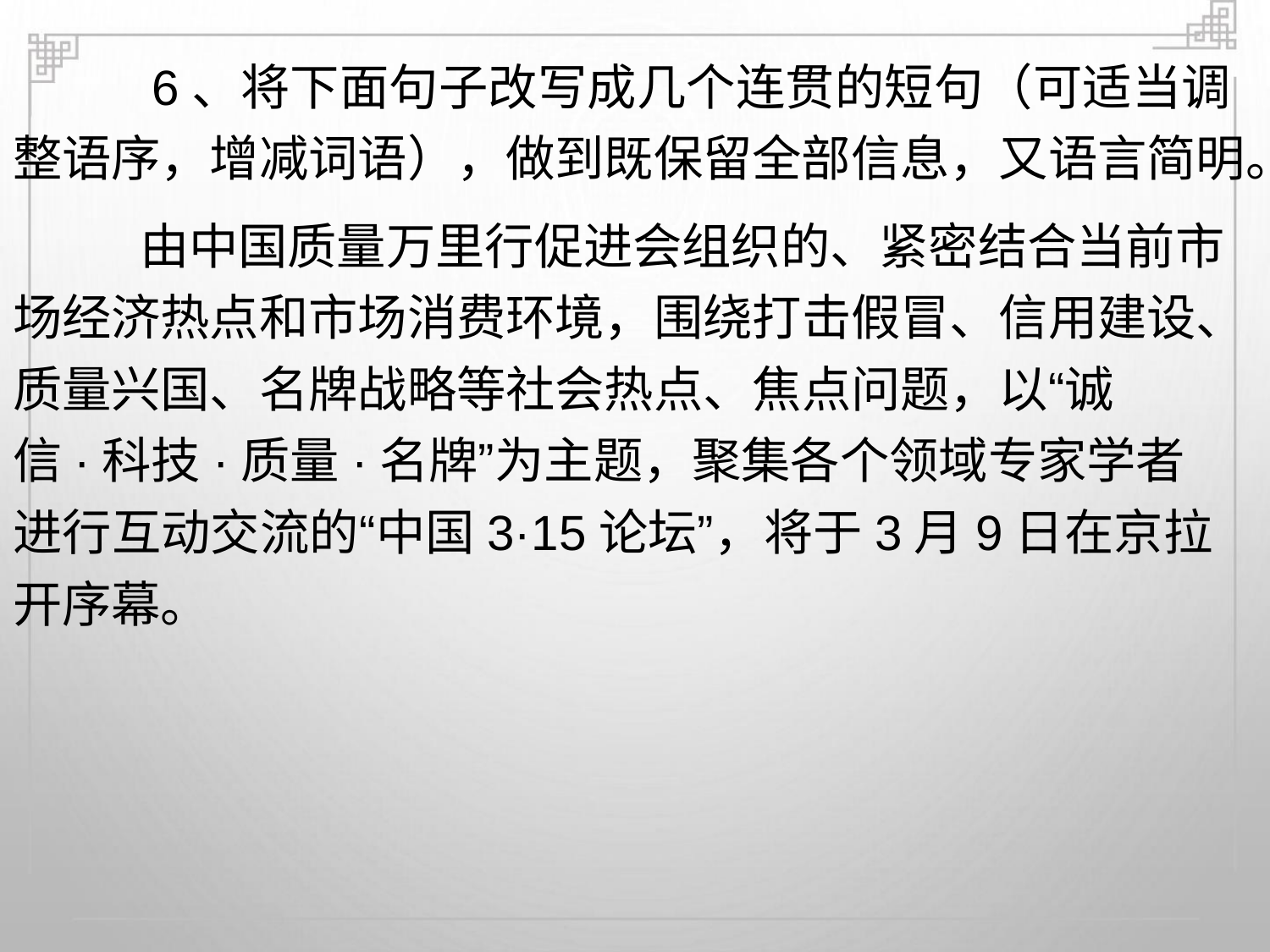

6、将下面句子改写成几个连贯的短句（可适当调
整语序，增减词语），做到既保留全部信息，又语言简明。
由中国质量万里行促进会组织的、紧密结合当前市
场经济热点和市场消费环境，围绕打击假冒、信用建设、
质量兴国、名牌战略等社会热点、焦点问题，以“诚
信·科技·质量·名牌”为主题，聚集各个领域专家学者
进行互动交流的“中国3·15论坛”，将于3月9日在京拉
开序幕。